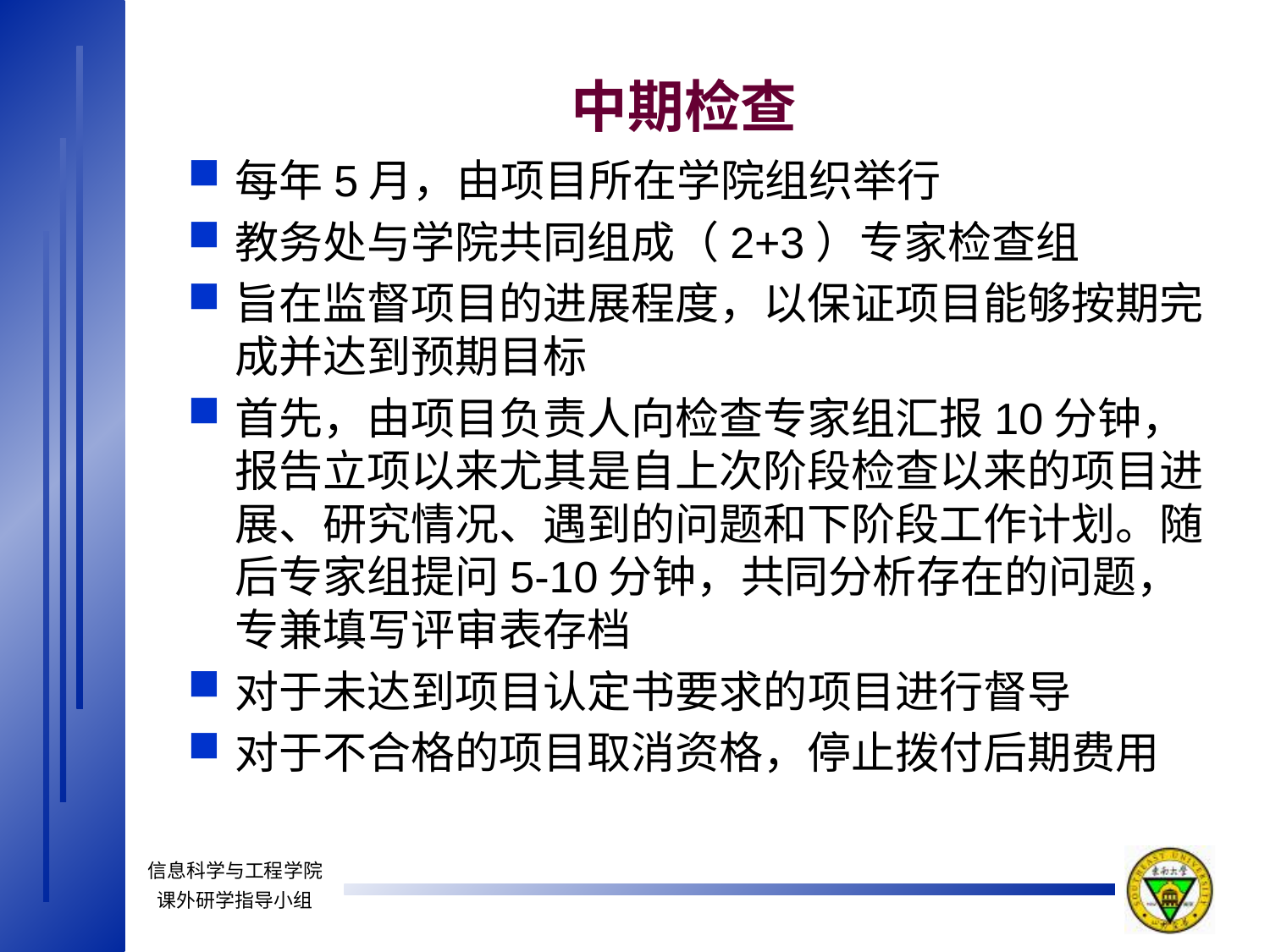

中期检查
每年5月，由项目所在学院组织举行
教务处与学院共同组成（2+3）专家检查组
旨在监督项目的进展程度，以保证项目能够按期完成并达到预期目标
首先，由项目负责人向检查专家组汇报10分钟，报告立项以来尤其是自上次阶段检查以来的项目进展、研究情况、遇到的问题和下阶段工作计划。随后专家组提问5-10分钟，共同分析存在的问题，专兼填写评审表存档
对于未达到项目认定书要求的项目进行督导
对于不合格的项目取消资格，停止拨付后期费用